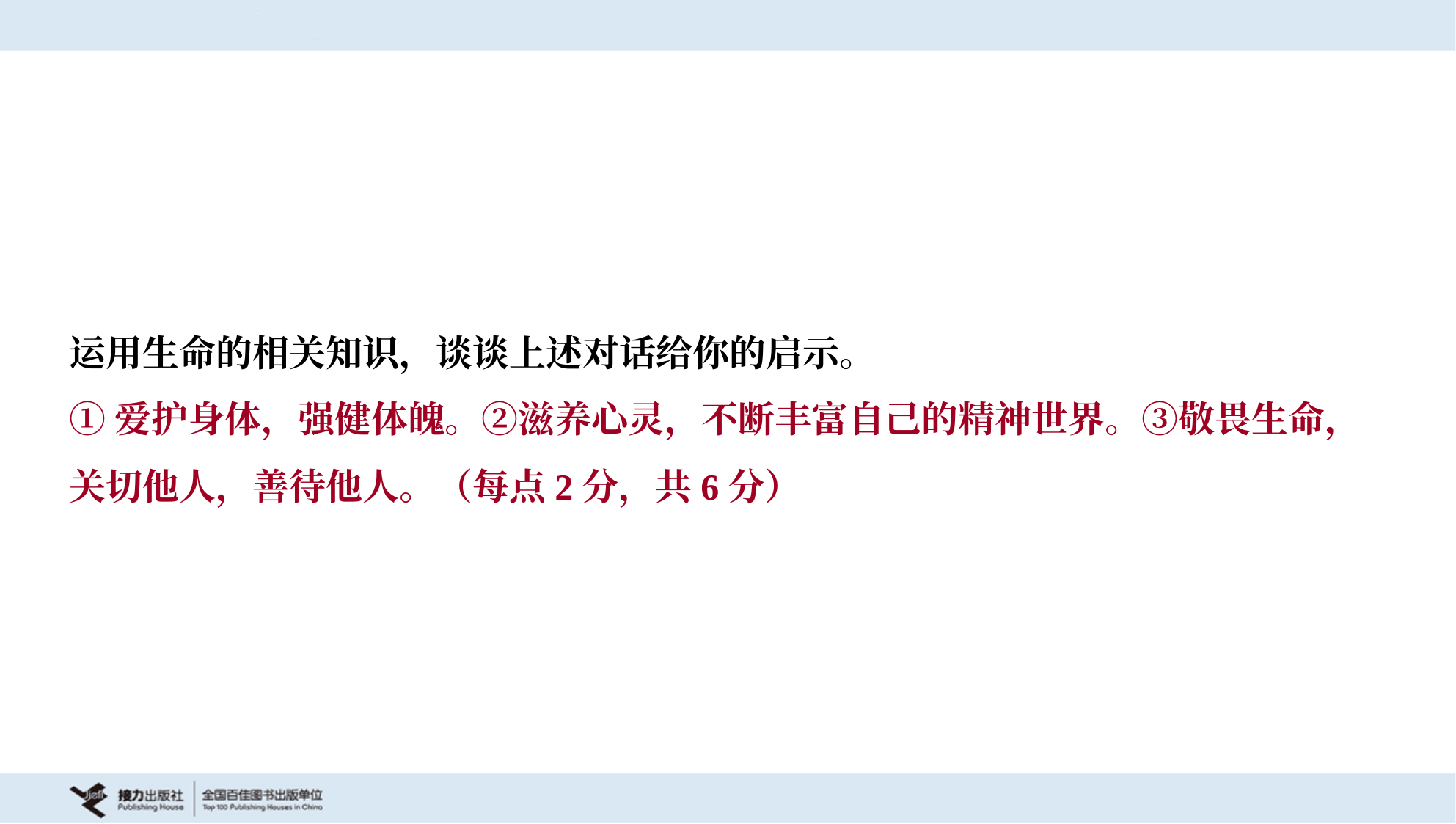

运用生命的相关知识，谈谈上述对话给你的启示。
①爱护身体，强健体魄。②滋养心灵，不断丰富自己的精神世界。③敬畏生命，
关切他人，善待他人。（每点2分，共6分）